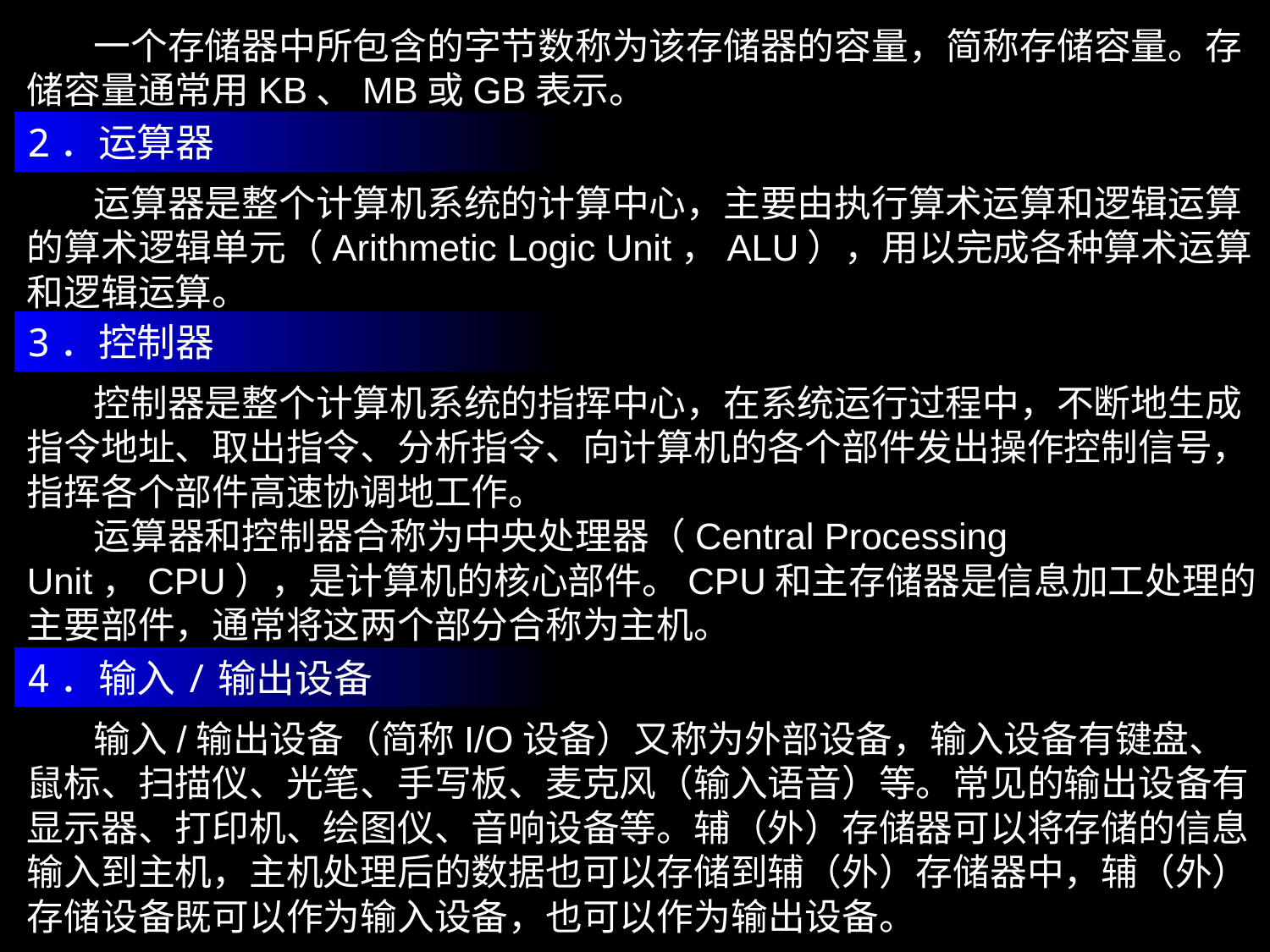

一个存储器中所包含的字节数称为该存储器的容量，简称存储容量。存储容量通常用KB、MB或GB表示。
2．运算器
       运算器是整个计算机系统的计算中心，主要由执行算术运算和逻辑运算的算术逻辑单元（Arithmetic Logic Unit，ALU），用以完成各种算术运算和逻辑运算。
3．控制器
       控制器是整个计算机系统的指挥中心，在系统运行过程中，不断地生成指令地址、取出指令、分析指令、向计算机的各个部件发出操作控制信号，指挥各个部件高速协调地工作。
       运算器和控制器合称为中央处理器（Central Processing Unit，CPU），是计算机的核心部件。CPU和主存储器是信息加工处理的主要部件，通常将这两个部分合称为主机。
4．输入/输出设备
       输入/输出设备（简称I/O设备）又称为外部设备，输入设备有键盘、鼠标、扫描仪、光笔、手写板、麦克风（输入语音）等。常见的输出设备有显示器、打印机、绘图仪、音响设备等。辅（外）存储器可以将存储的信息输入到主机，主机处理后的数据也可以存储到辅（外）存储器中，辅（外）存储设备既可以作为输入设备，也可以作为输出设备。